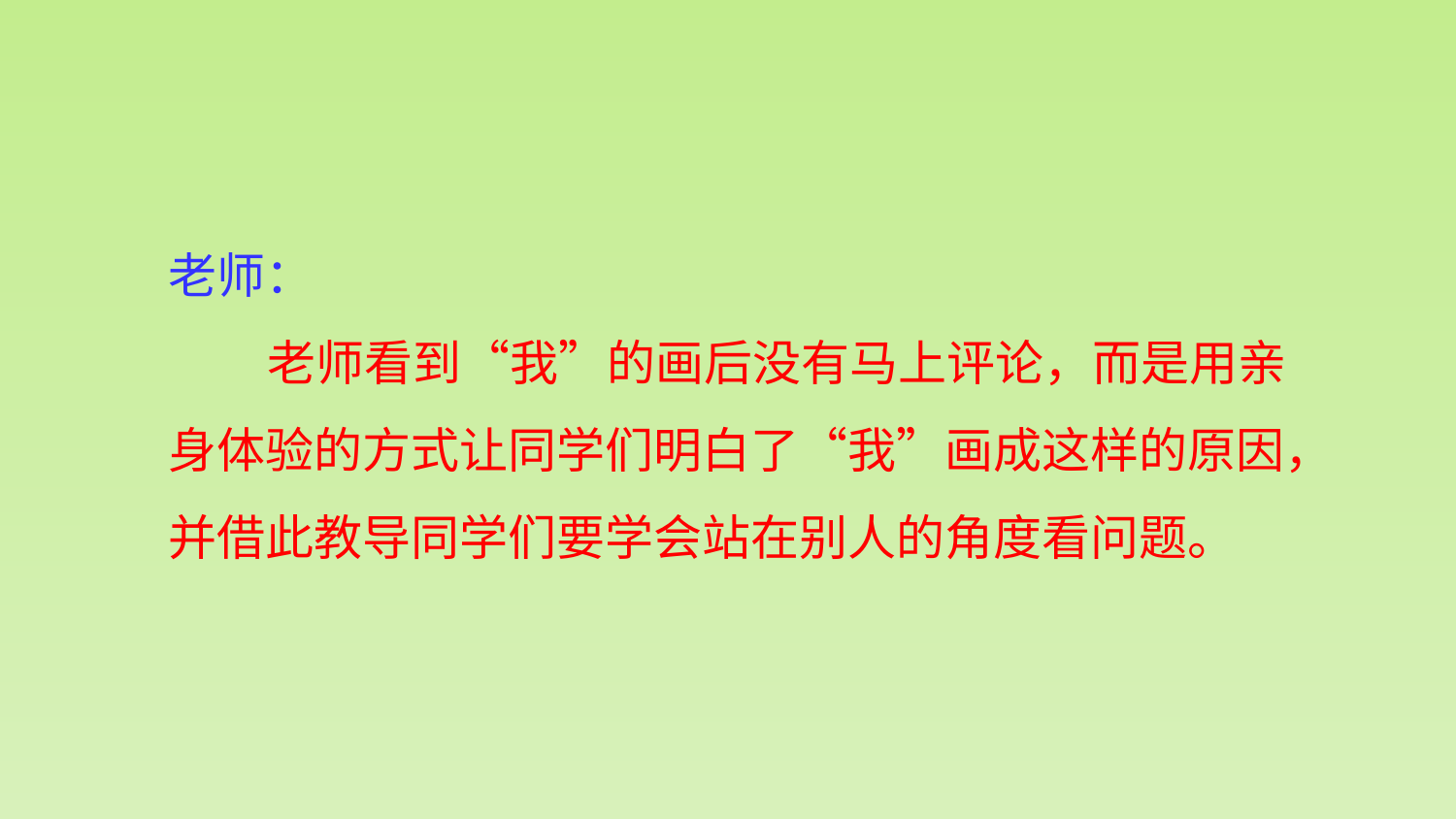

老师：
        老师看到“我”的画后没有马上评论，而是用亲身体验的方式让同学们明白了“我”画成这样的原因，并借此教导同学们要学会站在别人的角度看问题。